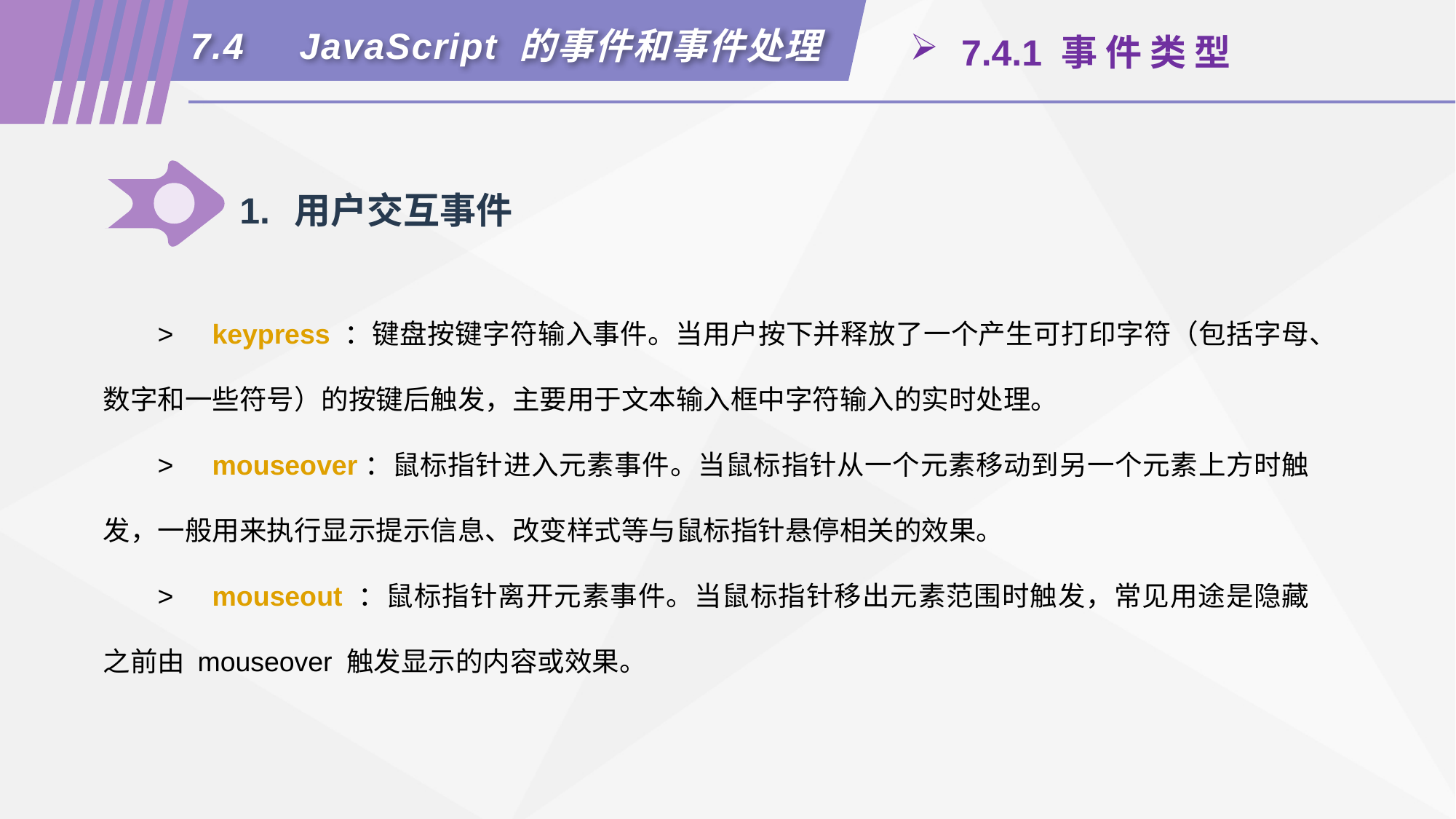

7.4	JavaScript 的事件和事件处理
 7.4.1 事 件 类 型

1.	用户交互事件
>	keypress ：键盘按键字符输入事件。当用户按下并释放了一个产生可打印字符（包括字母、数字和一些符号）的按键后触发，主要用于文本输入框中字符输入的实时处理。
>	mouseover：鼠标指针进入元素事件。当鼠标指针从一个元素移动到另一个元素上方时触发，一般用来执行显示提示信息、改变样式等与鼠标指针悬停相关的效果。
>	mouseout ：鼠标指针离开元素事件。当鼠标指针移出元素范围时触发，常见用途是隐藏之前由 mouseover 触发显示的内容或效果。